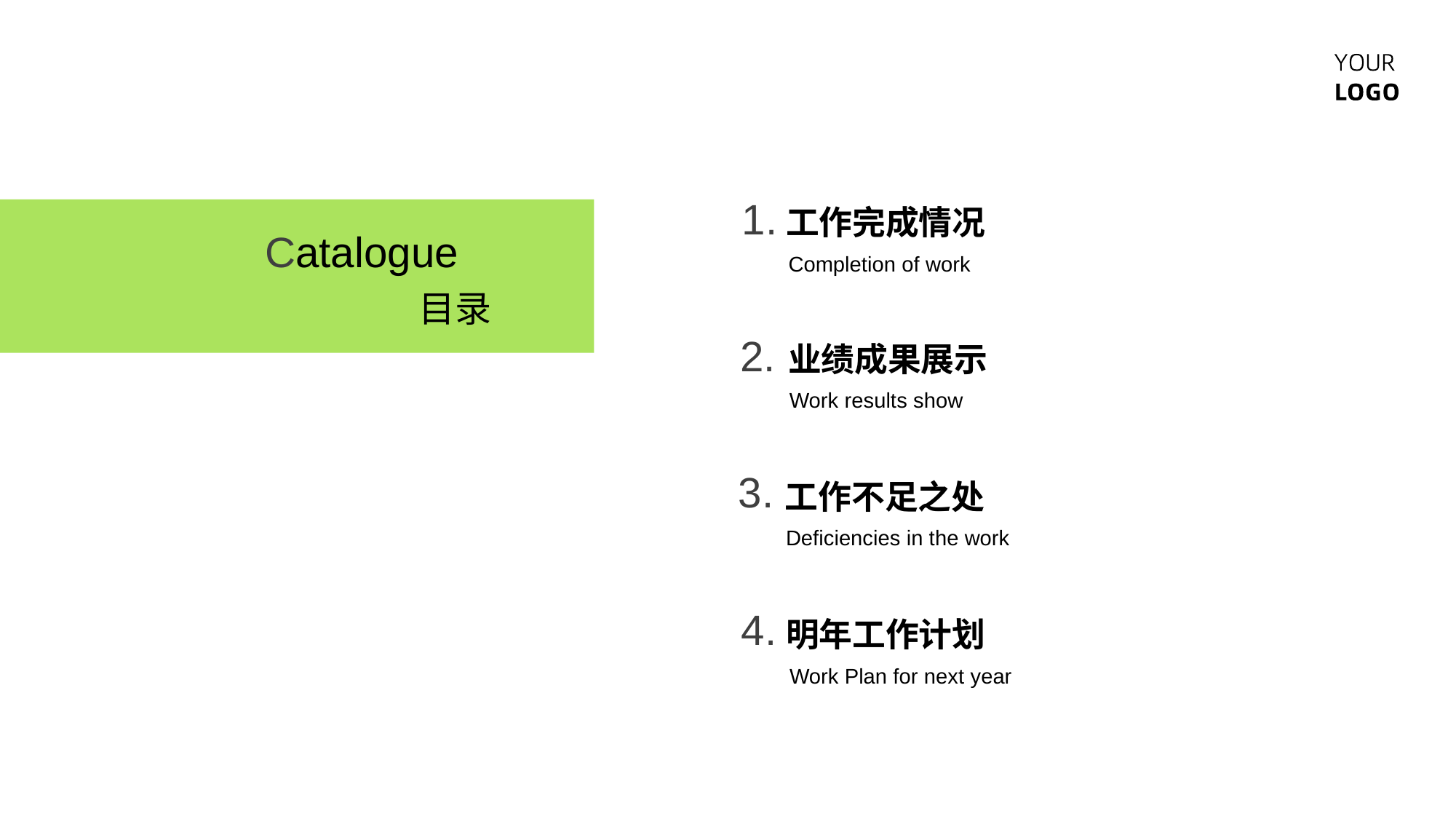

1.

工作完成情况
Catalogue
Completion of work
目录
2.
业绩成果展示
Work results show
3.
工作不足之处
Deficiencies in the work
4.
明年工作计划
Work Plan for next year